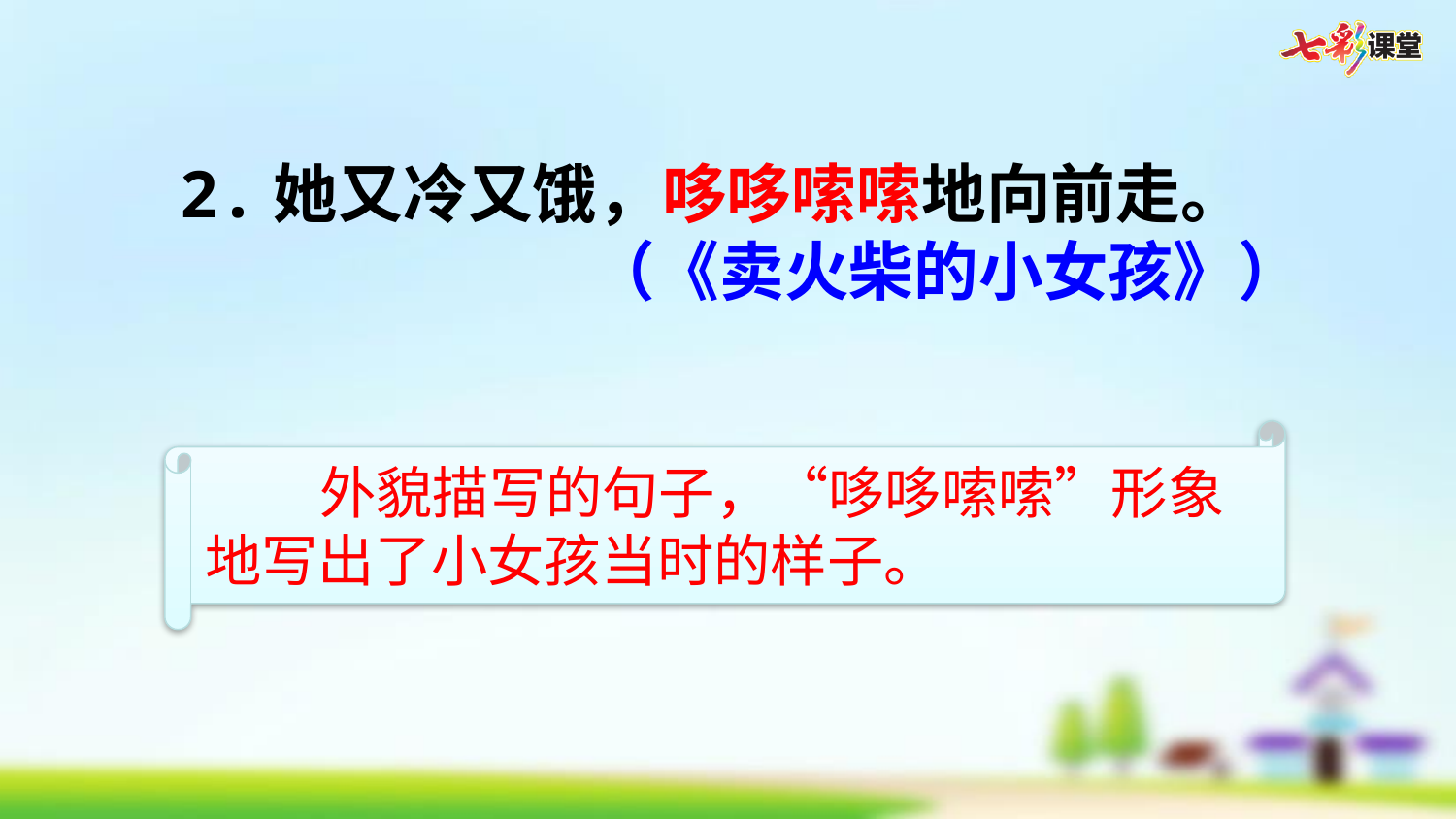

2.她又冷又饿，哆哆嗦嗦地向前走。
 （《卖火柴的小女孩》）
        外貌描写的句子，“哆哆嗦嗦”形象地写出了小女孩当时的样子。